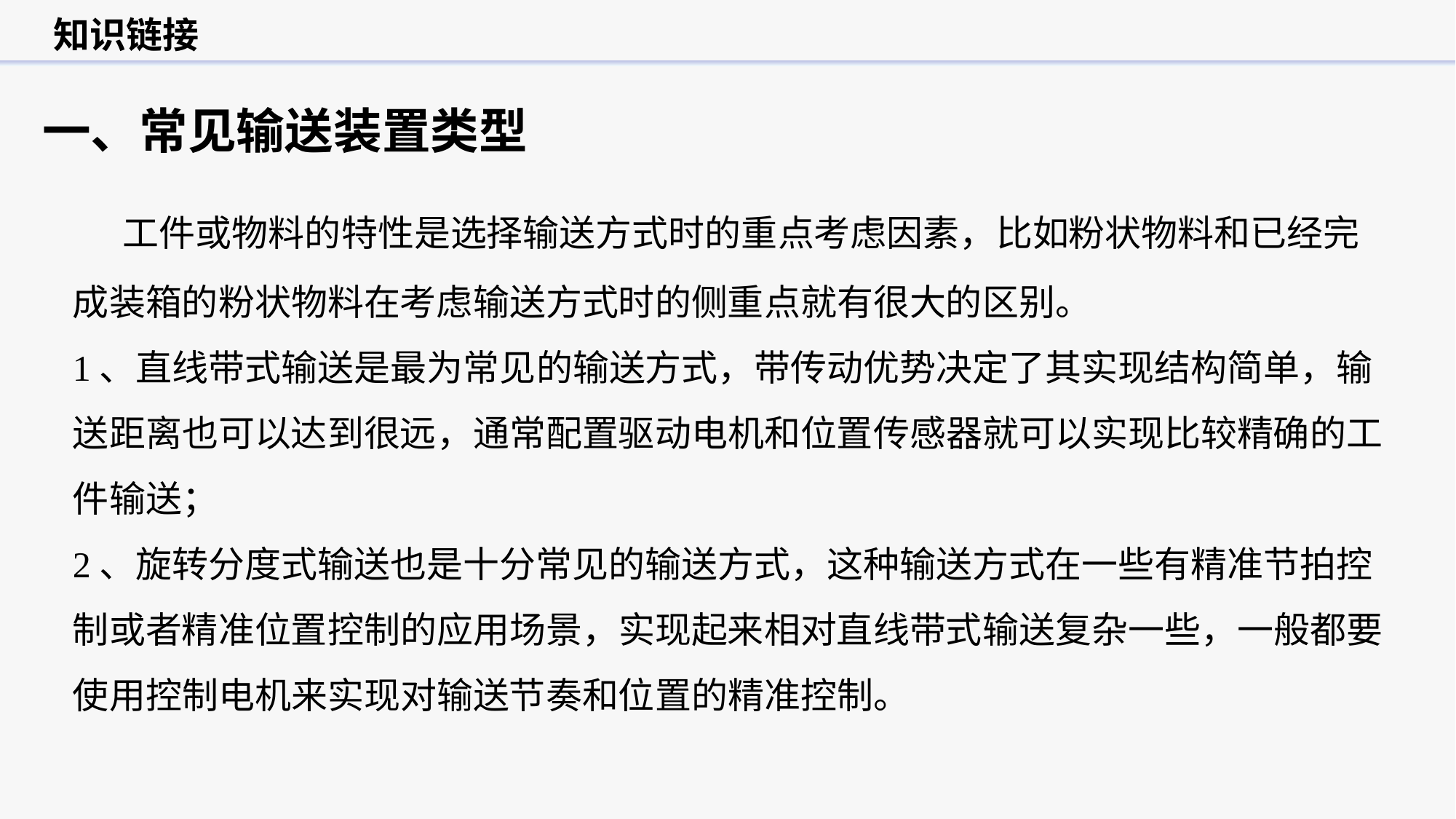

知识链接

一、常见输送装置类型
   工件或物料的特性是选择输送方式时的重点考虑因素，比如粉状物料和已经完成装箱的粉状物料在考虑输送方式时的侧重点就有很大的区别。
1、直线带式输送是最为常见的输送方式，带传动优势决定了其实现结构简单，输送距离也可以达到很远，通常配置驱动电机和位置传感器就可以实现比较精确的工件输送；
2、旋转分度式输送也是十分常见的输送方式，这种输送方式在一些有精准节拍控制或者精准位置控制的应用场景，实现起来相对直线带式输送复杂一些，一般都要使用控制电机来实现对输送节奏和位置的精准控制。